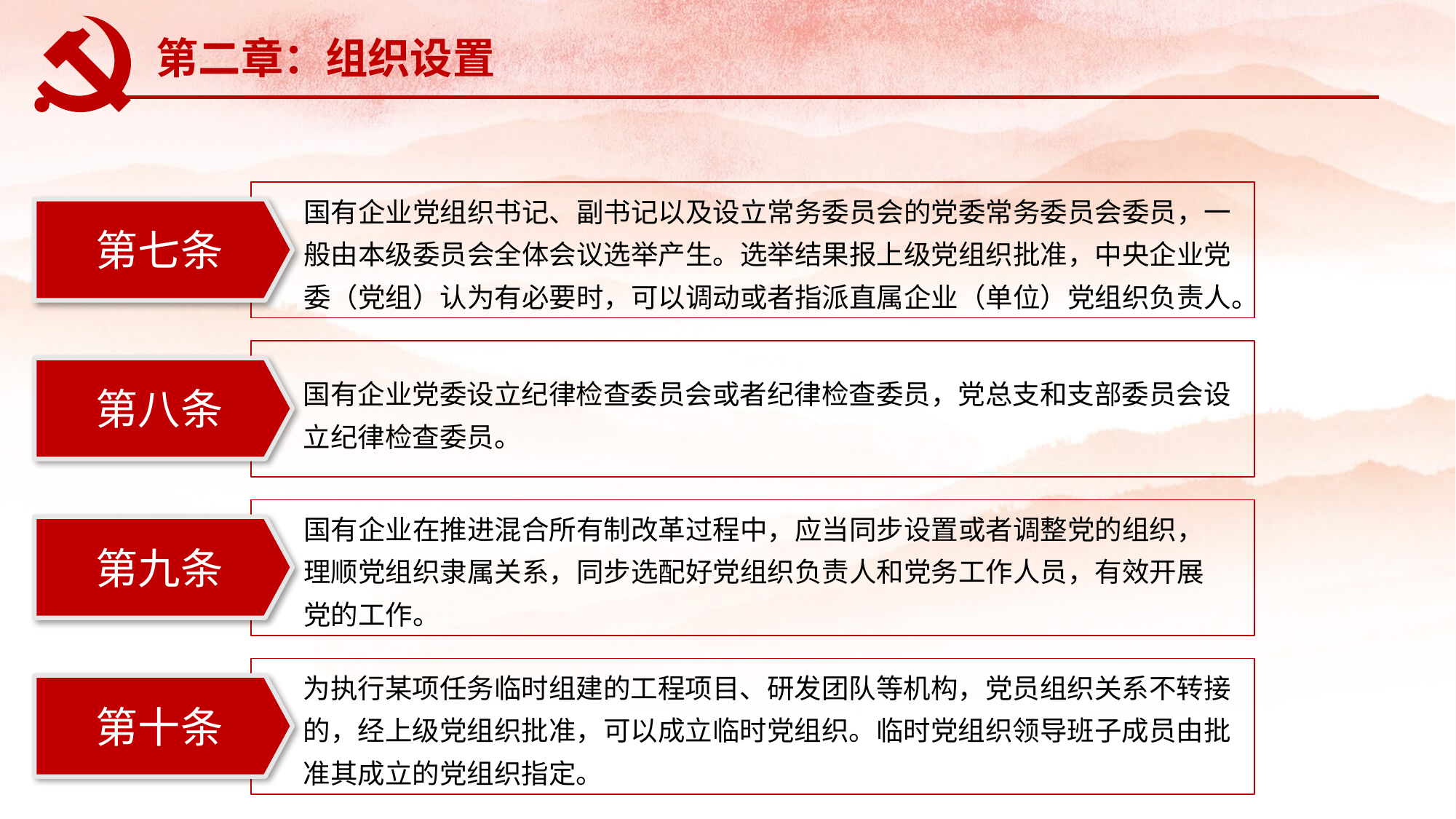

第二章：组织设置
国有企业党组织书记、副书记以及设立常务委员会的党委常务委员会委员，一般由本级委员会全体会议选举产生。选举结果报上级党组织批准，中央企业党委（党组）认为有必要时，可以调动或者指派直属企业（单位）党组织负责人。

第七条

国有企业党委设立纪律检查委员会或者纪律检查委员，党总支和支部委员会设立纪律检查委员。
第八条
国有企业在推进混合所有制改革过程中，应当同步设置或者调整党的组织，理顺党组织隶属关系，同步选配好党组织负责人和党务工作人员，有效开展党的工作。

第九条
为执行某项任务临时组建的工程项目、研发团队等机构，党员组织关系不转接的，经上级党组织批准，可以成立临时党组织。临时党组织领导班子成员由批准其成立的党组织指定。

第十条